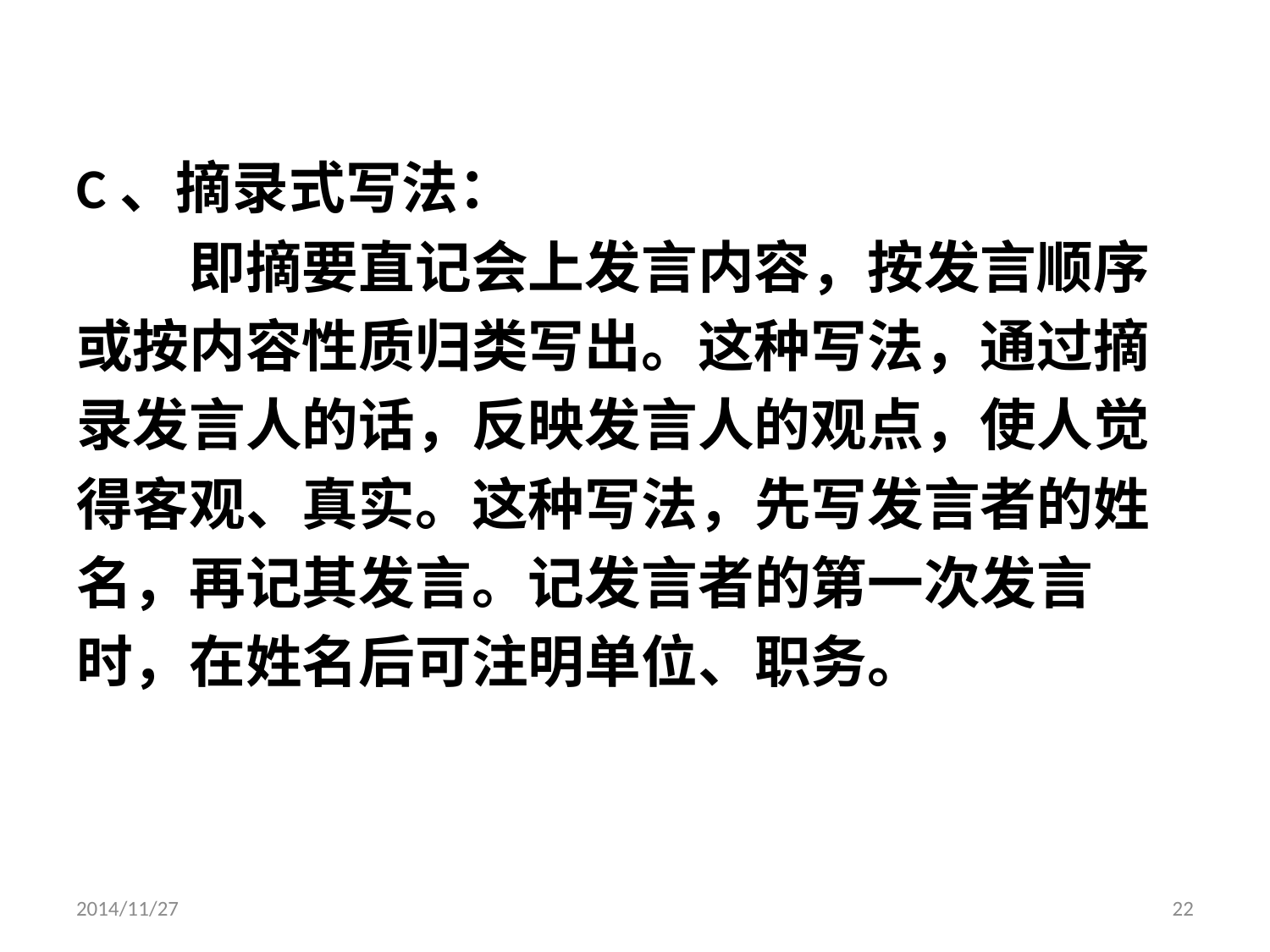

C、摘录式写法：
　　即摘要直记会上发言内容，按发言顺序
或按内容性质归类写出。这种写法，通过摘
录发言人的话，反映发言人的观点，使人觉
得客观、真实。这种写法，先写发言者的姓
名，再记其发言。记发言者的第一次发言
时，在姓名后可注明单位、职务。
2014/11/27
22